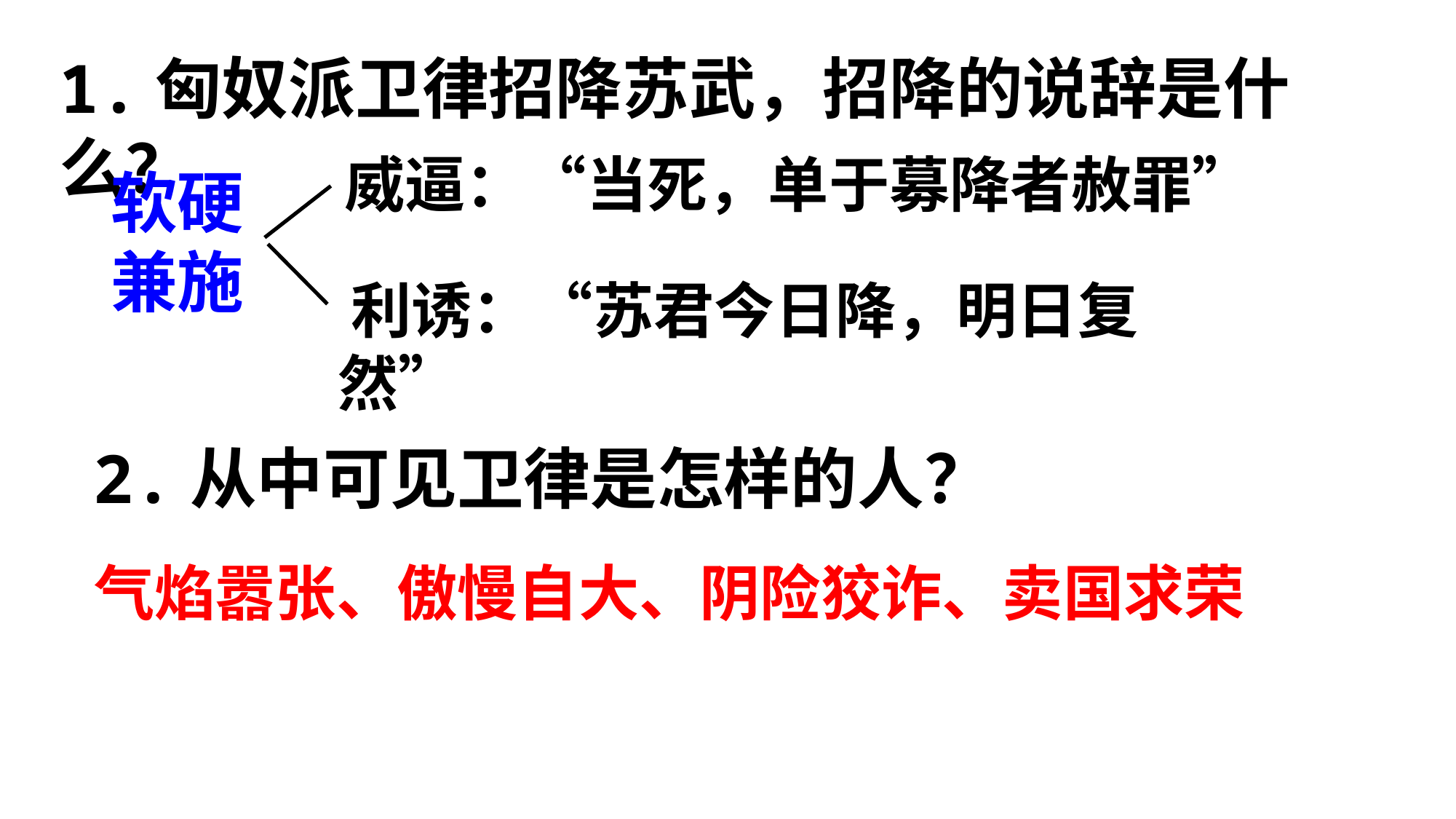

1.匈奴派卫律招降苏武，招降的说辞是什么？
威逼：“当死，单于募降者赦罪”
软硬
兼施
 利诱：“苏君今日降，明日复然”
2.从中可见卫律是怎样的人？
气焰嚣张、傲慢自大、阴险狡诈、卖国求荣